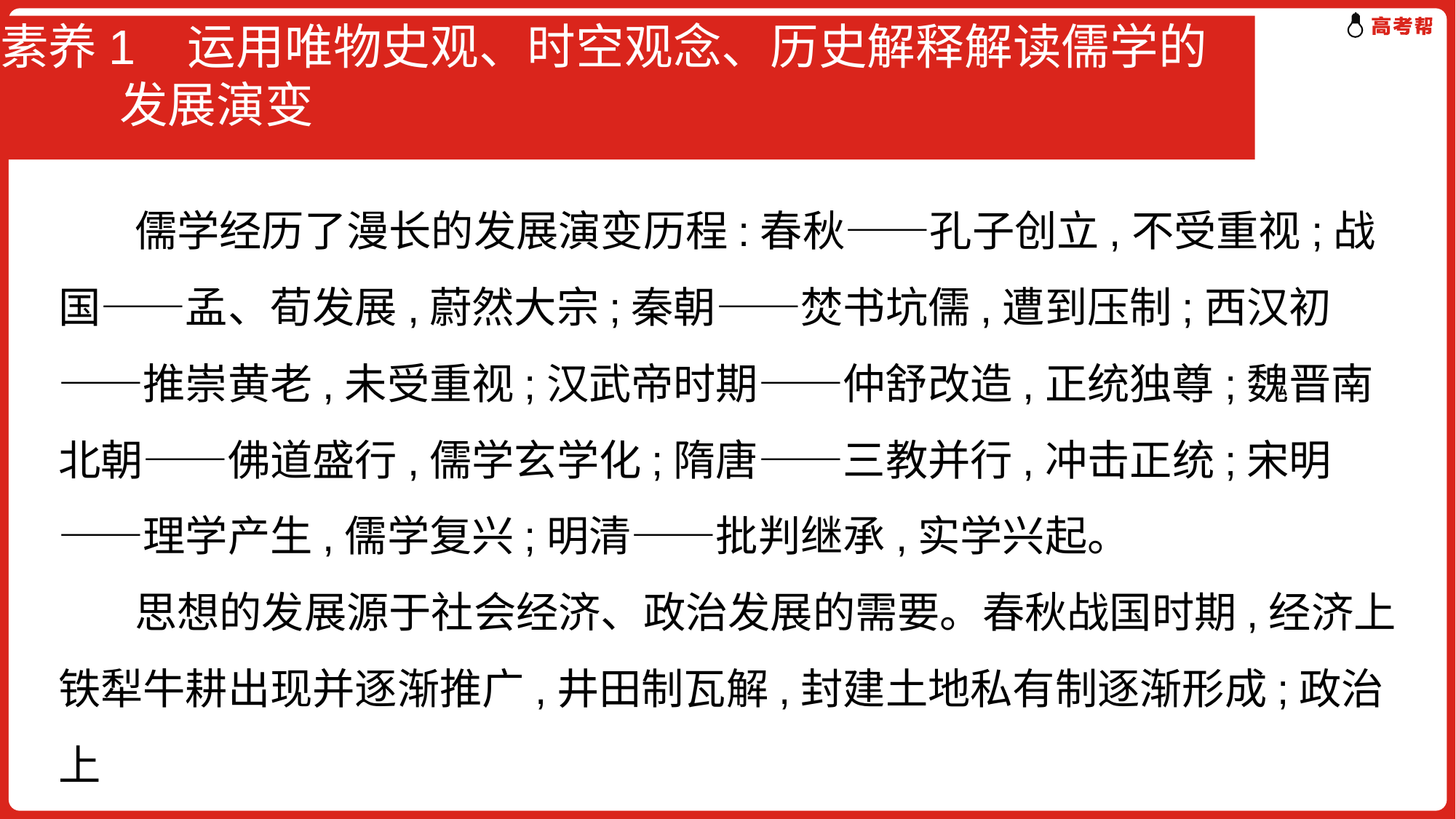

# 素养1   运用唯物史观、时空观念、历史解释解读儒学的 发展演变
       儒学经历了漫长的发展演变历程:春秋——孔子创立,不受重视;战国——孟、荀发展,蔚然大宗;秦朝——焚书坑儒,遭到压制;西汉初——推崇黄老,未受重视;汉武帝时期——仲舒改造,正统独尊;魏晋南北朝——佛道盛行,儒学玄学化;隋唐——三教并行,冲击正统;宋明——理学产生,儒学复兴;明清——批判继承,实学兴起。
       思想的发展源于社会经济、政治发展的需要。春秋战国时期,经济上铁犁牛耕出现并逐渐推广,井田制瓦解,封建土地私有制逐渐形成;政治上